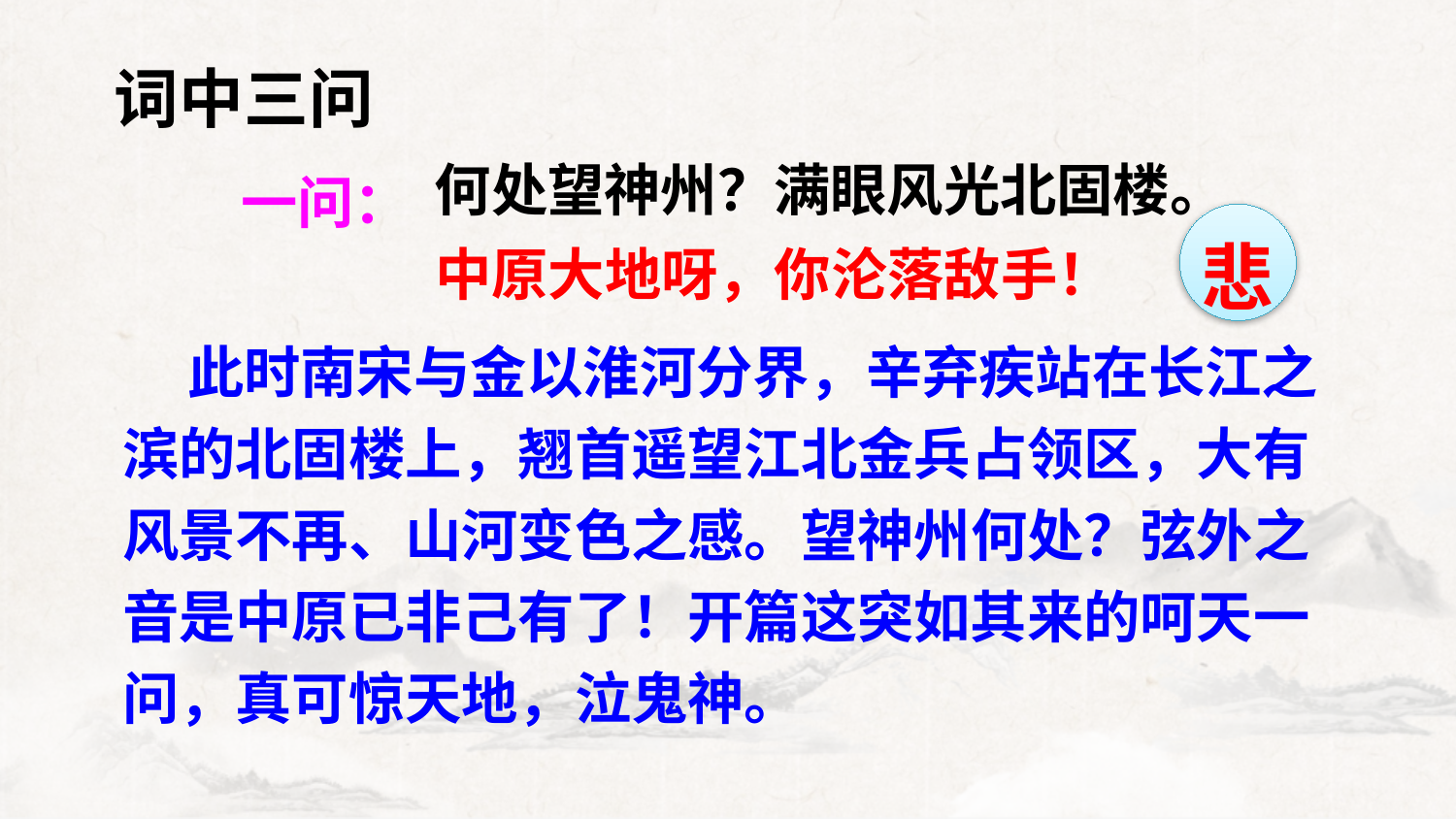

词中三问
一问：
何处望神州？满眼风光北固楼。
悲

中原大地呀，你沦落敌手！
    此时南宋与金以淮河分界，辛弃疾站在长江之滨的北固楼上，翘首遥望江北金兵占领区，大有风景不再、山河变色之感。望神州何处？弦外之音是中原已非己有了！开篇这突如其来的呵天一问，真可惊天地，泣鬼神。